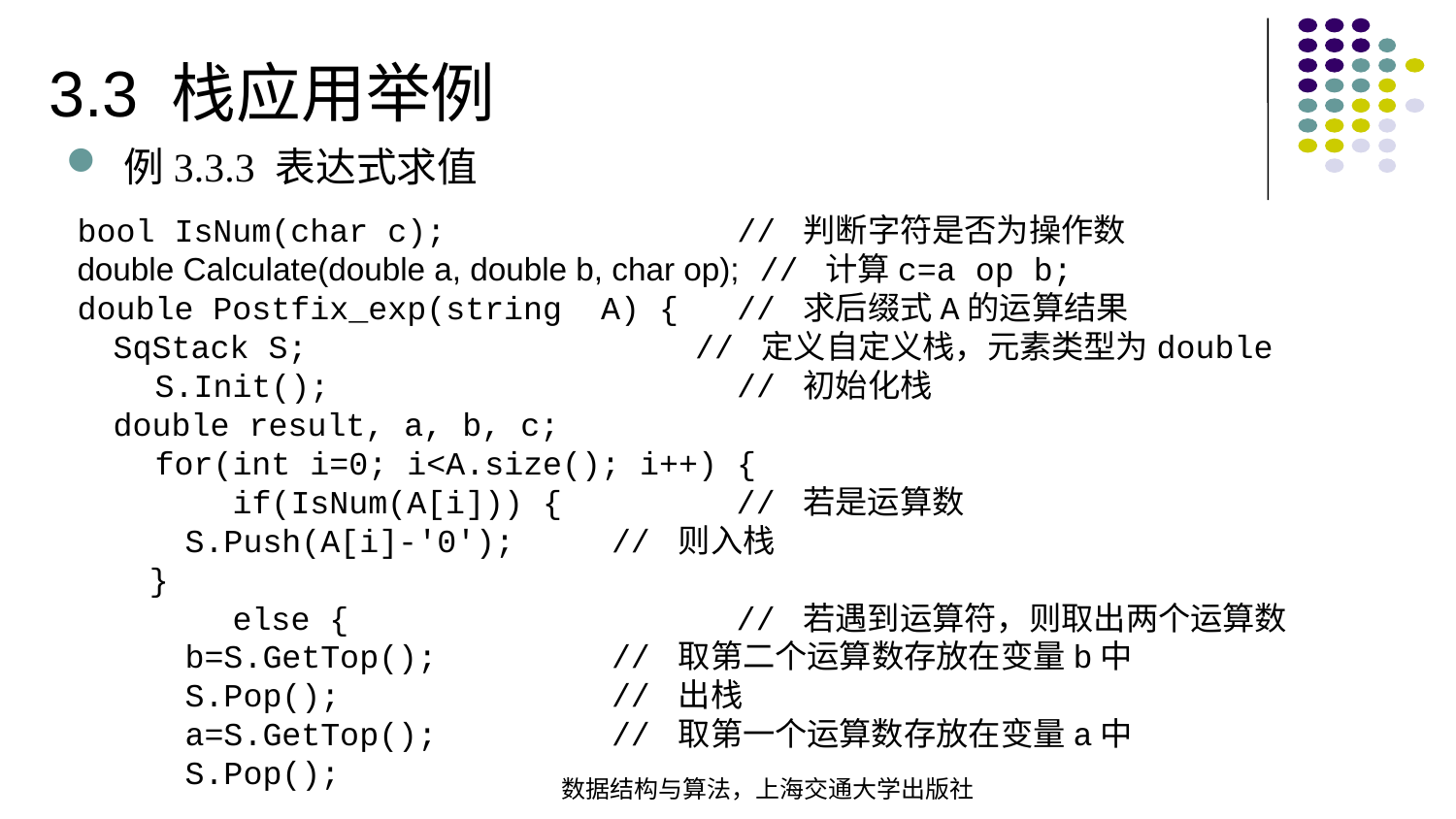

3.3 栈应用举例
例3.3.3 表达式求值
bool IsNum(char c);               // 判断字符是否为操作数double Calculate(double a, double b, char op); // 计算c=a op b;double Postfix_exp(string  A) {   // 求后缀式A的运算结果    SqStack S;                    // 定义自定义栈，元素类型为double    S.Init();                     // 初始化栈    double result, a, b, c;    for(int i=0; i<A.size(); i++) {        if(IsNum(A[i])) {         // 若是运算数            S.Push(A[i]-'0');     // 则入栈        }         else {                    // 若遇到运算符，则取出两个运算数            b=S.GetTop();         // 取第二个运算数存放在变量b中            S.Pop();              // 出栈            a=S.GetTop();         // 取第一个运算数存放在变量a中            S.Pop();